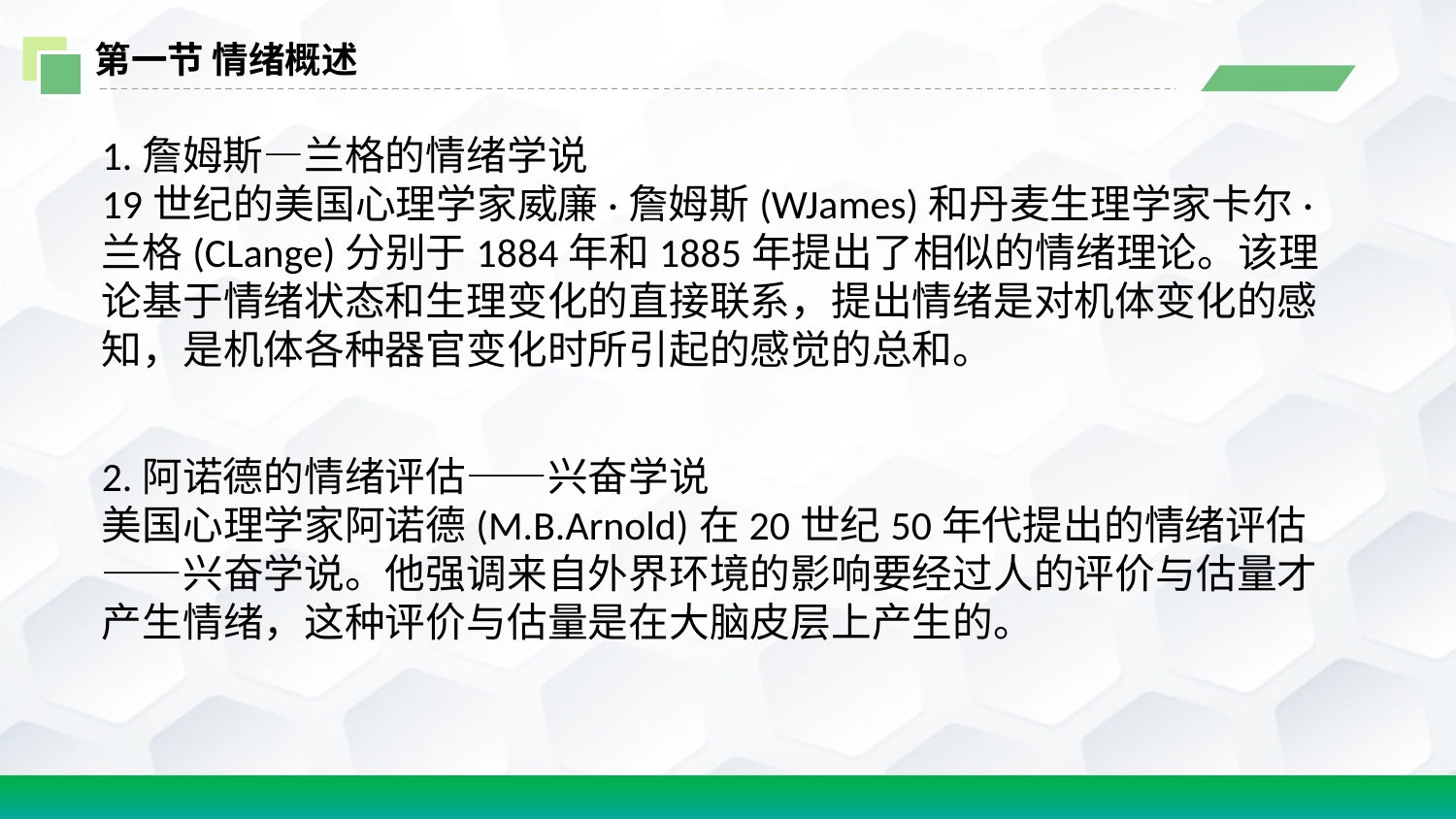

第一节 情绪概述
1.詹姆斯—兰格的情绪学说
19世纪的美国心理学家威廉·詹姆斯(WJames)和丹麦生理学家卡尔·兰格(CLange)分别于1884年和1885年提出了相似的情绪理论。该理论基于情绪状态和生理变化的直接联系，提出情绪是对机体变化的感知，是机体各种器官变化时所引起的感觉的总和。
2.阿诺德的情绪评估——兴奋学说
美国心理学家阿诺德(M.B.Arnold)在20世纪50年代提出的情绪评估——兴奋学说。他强调来自外界环境的影响要经过人的评价与估量才产生情绪，这种评价与估量是在大脑皮层上产生的。